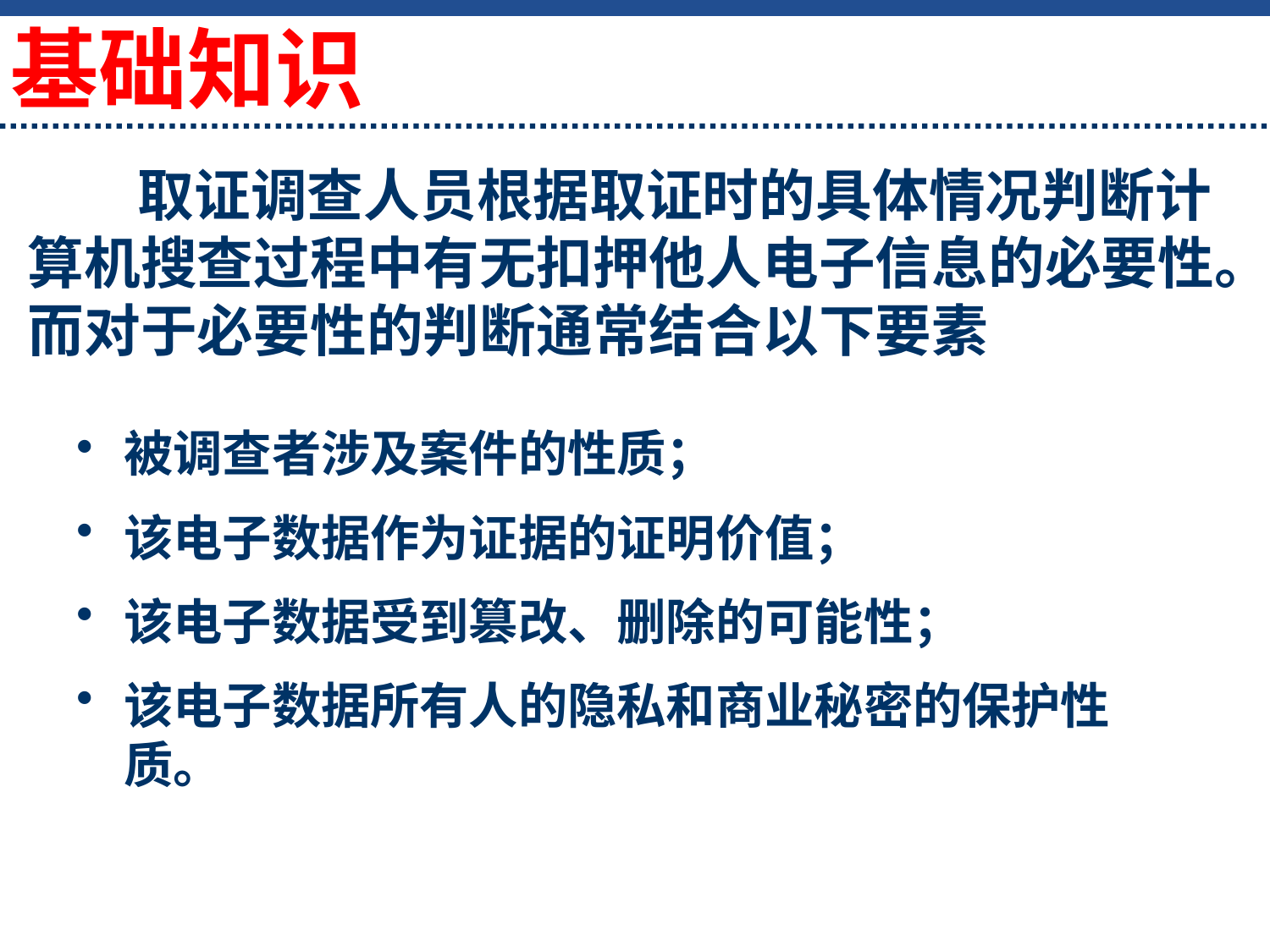

基础知识
# 取证调查人员根据取证时的具体情况判断计算机搜查过程中有无扣押他人电子信息的必要性。而对于必要性的判断通常结合以下要素
被调查者涉及案件的性质；
该电子数据作为证据的证明价值；
该电子数据受到篡改、删除的可能性；
该电子数据所有人的隐私和商业秘密的保护性质。